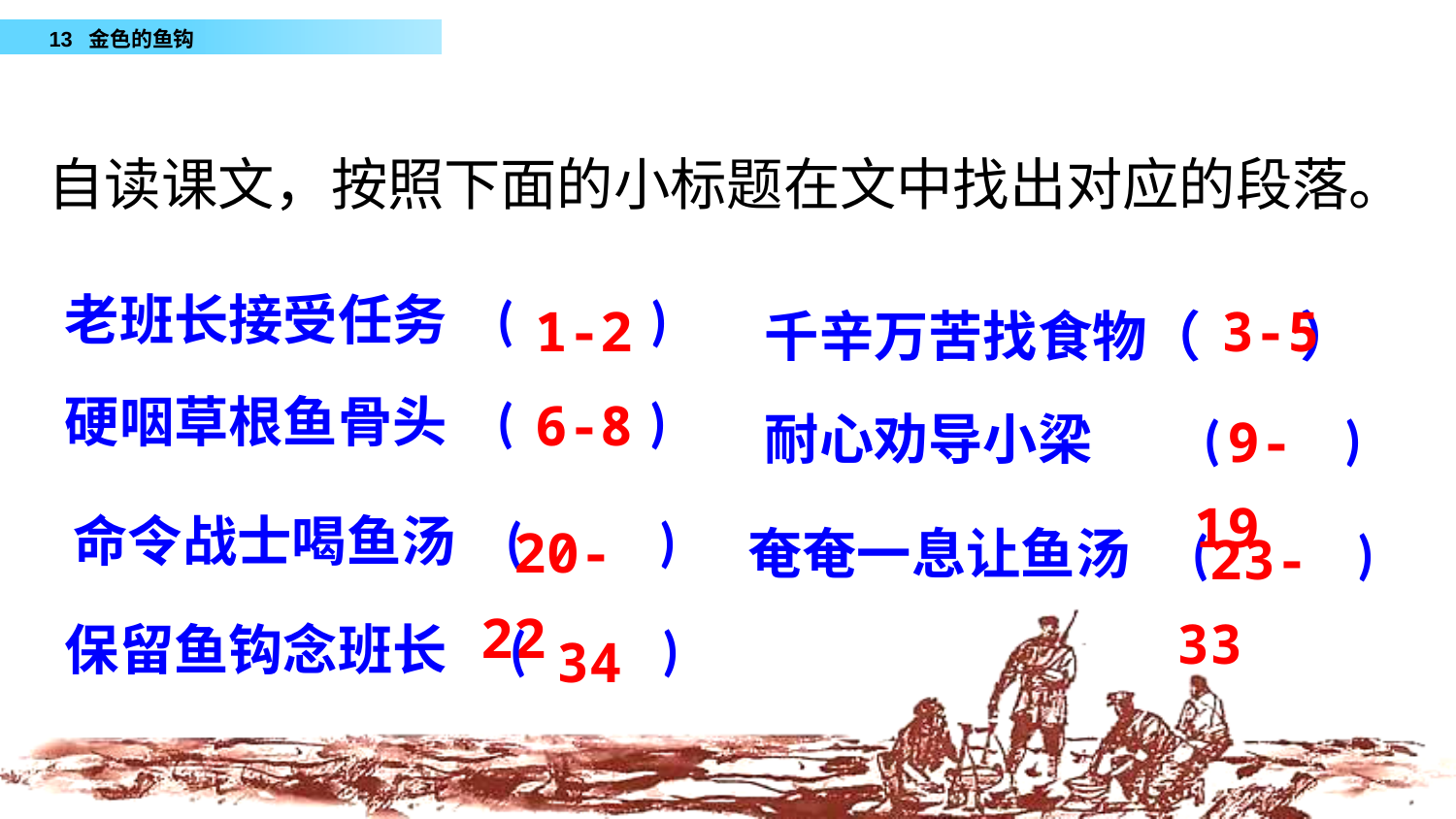

自读课文，按照下面的小标题在文中找出对应的段落。
老班长接受任务   (           )
 1-2
 3-5
千辛万苦找食物（        ）
硬咽草根鱼骨头   (           )
 6-8
耐心劝导小梁        (          )
 9-19
命令战士喝鱼汤   (           )
 20-22
奄奄一息让鱼汤    (            )
 23-33
保留鱼钩念班长    (           )
 34